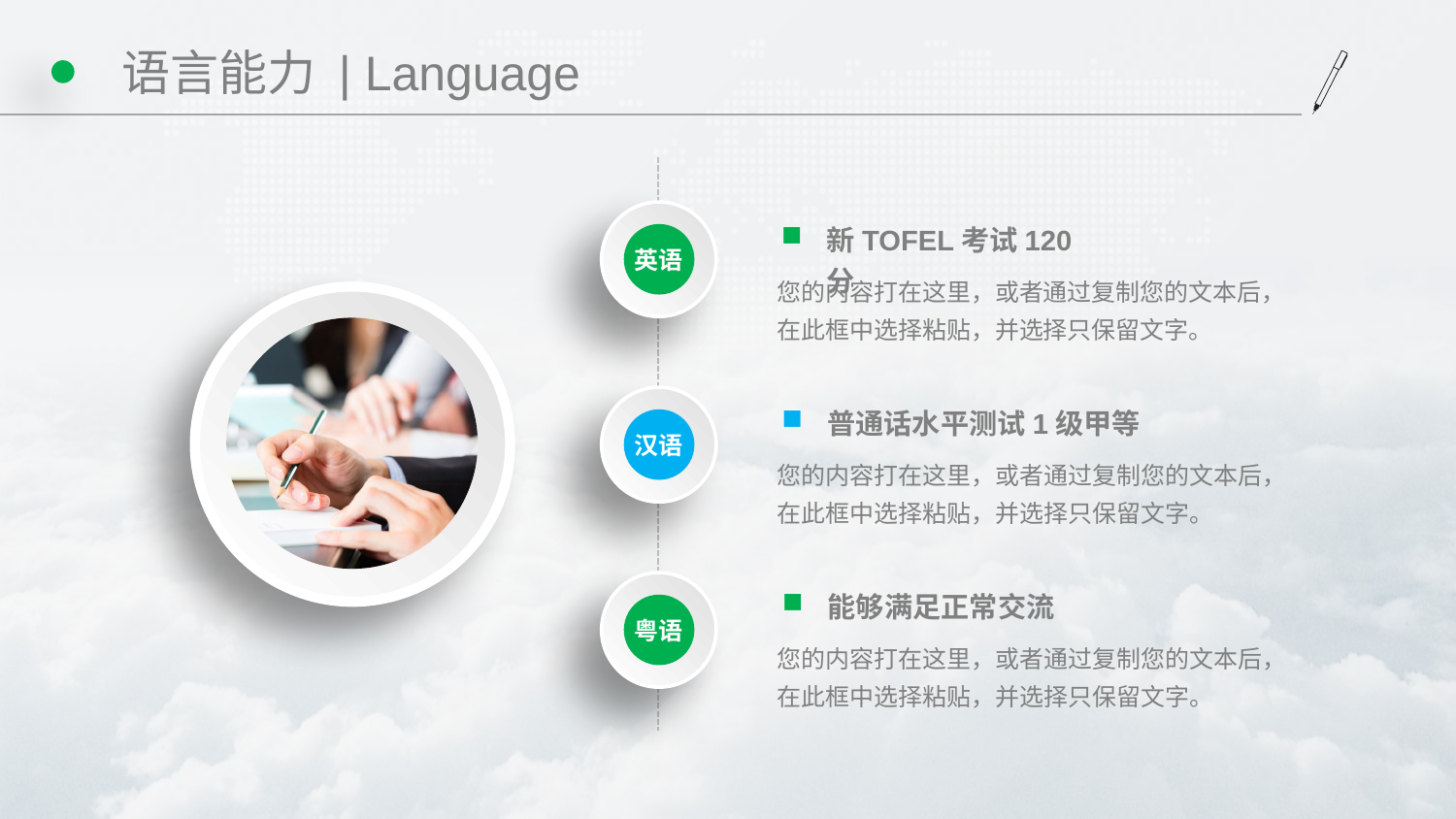

# 语言能力 | Language

英语
新TOFEL考试120分
您的内容打在这里，或者通过复制您的文本后，在此框中选择粘贴，并选择只保留文字。

汉语
普通话水平测试1级甲等
您的内容打在这里，或者通过复制您的文本后，在此框中选择粘贴，并选择只保留文字。

粤语
能够满足正常交流
您的内容打在这里，或者通过复制您的文本后，在此框中选择粘贴，并选择只保留文字。